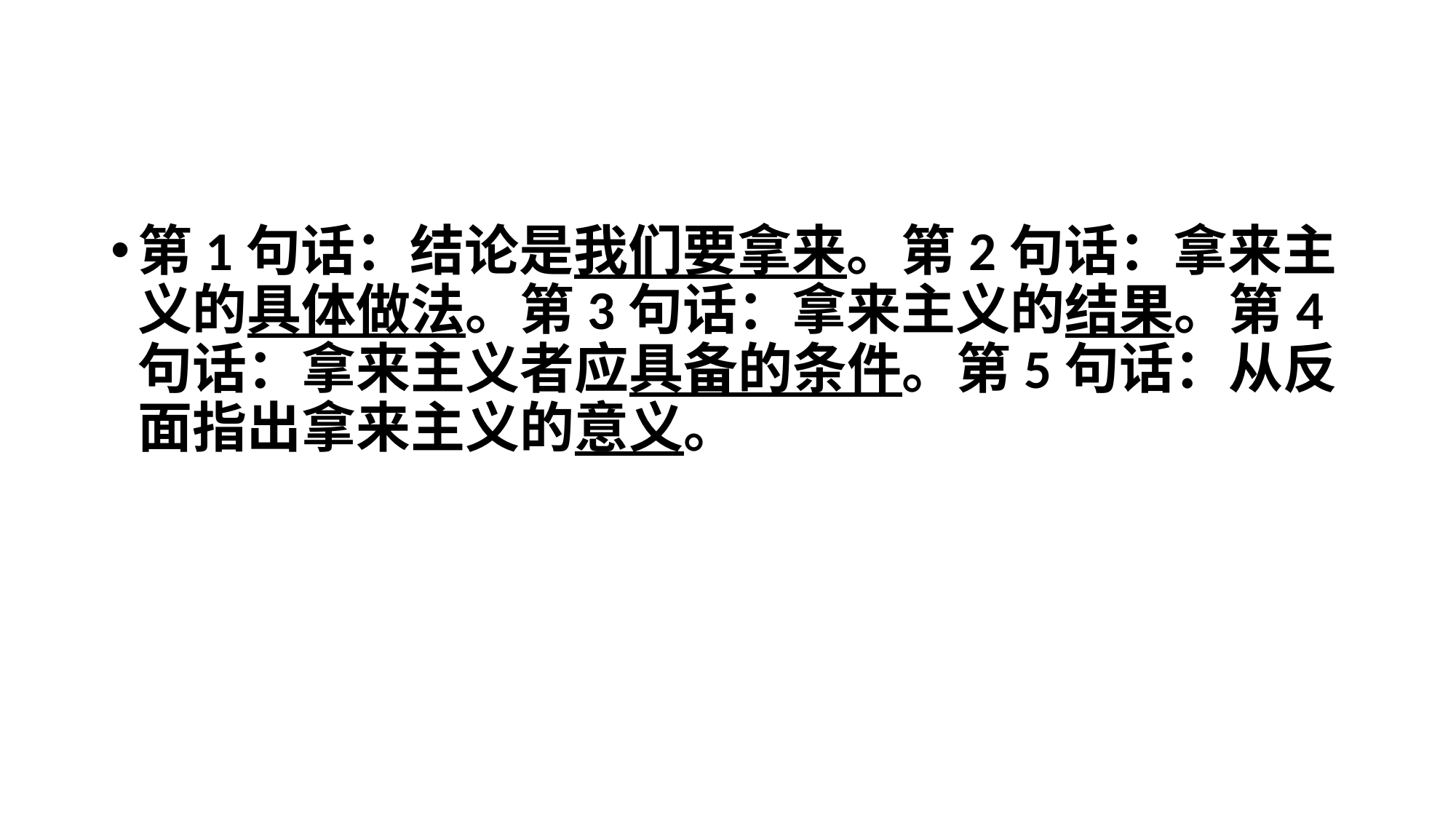

第1句话：结论是我们要拿来。第2句话：拿来主义的具体做法。第3句话：拿来主义的结果。第4句话：拿来主义者应具备的条件。第5句话：从反面指出拿来主义的意义。